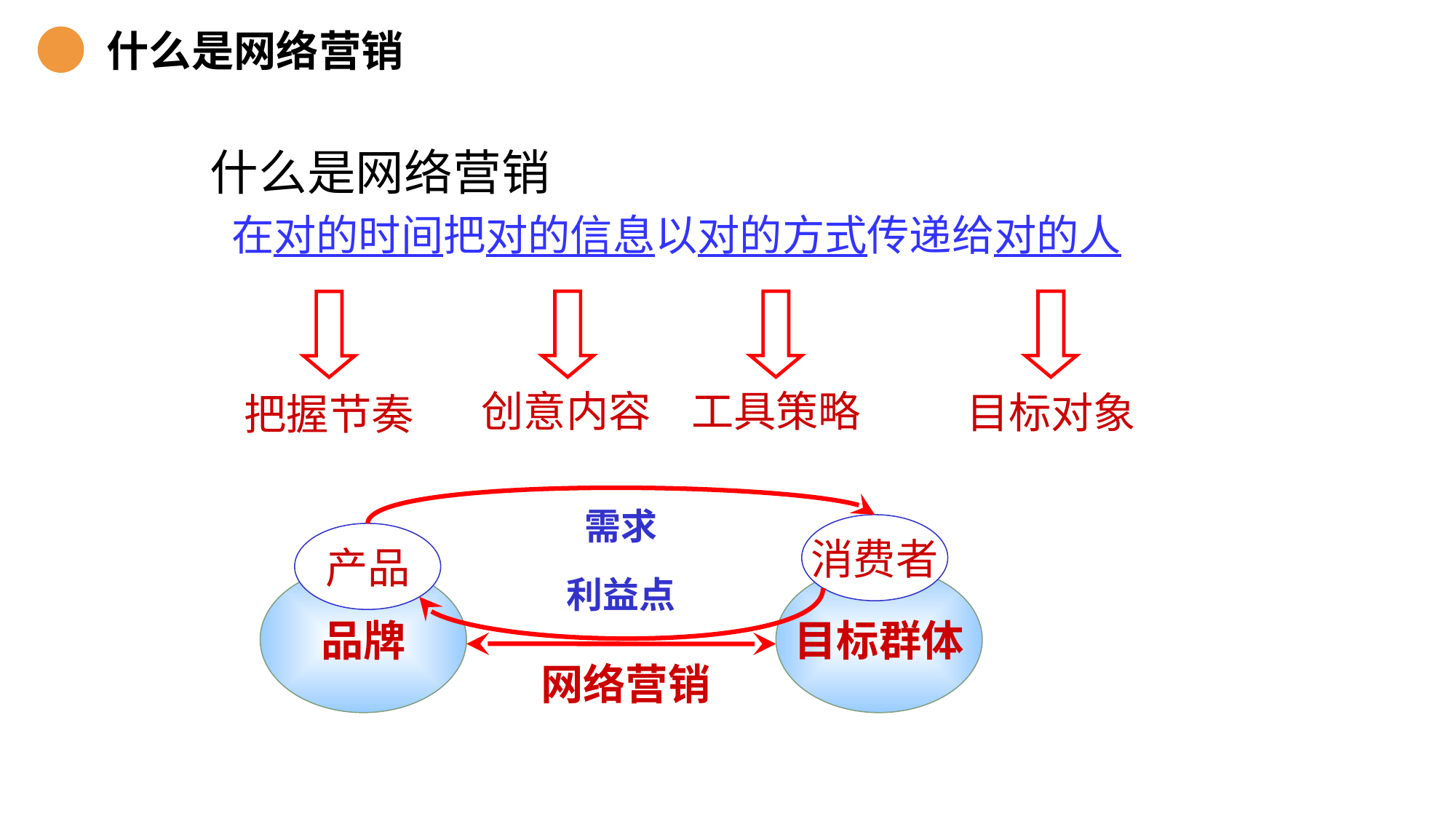

什么是网络营销

什么是网络营销
在对的时间把对的信息以对的方式传递给对的人

创意内容

工具策略

目标对象

把握节奏
需求
消费者
产品
品牌
利益点
目标群体

网络营销